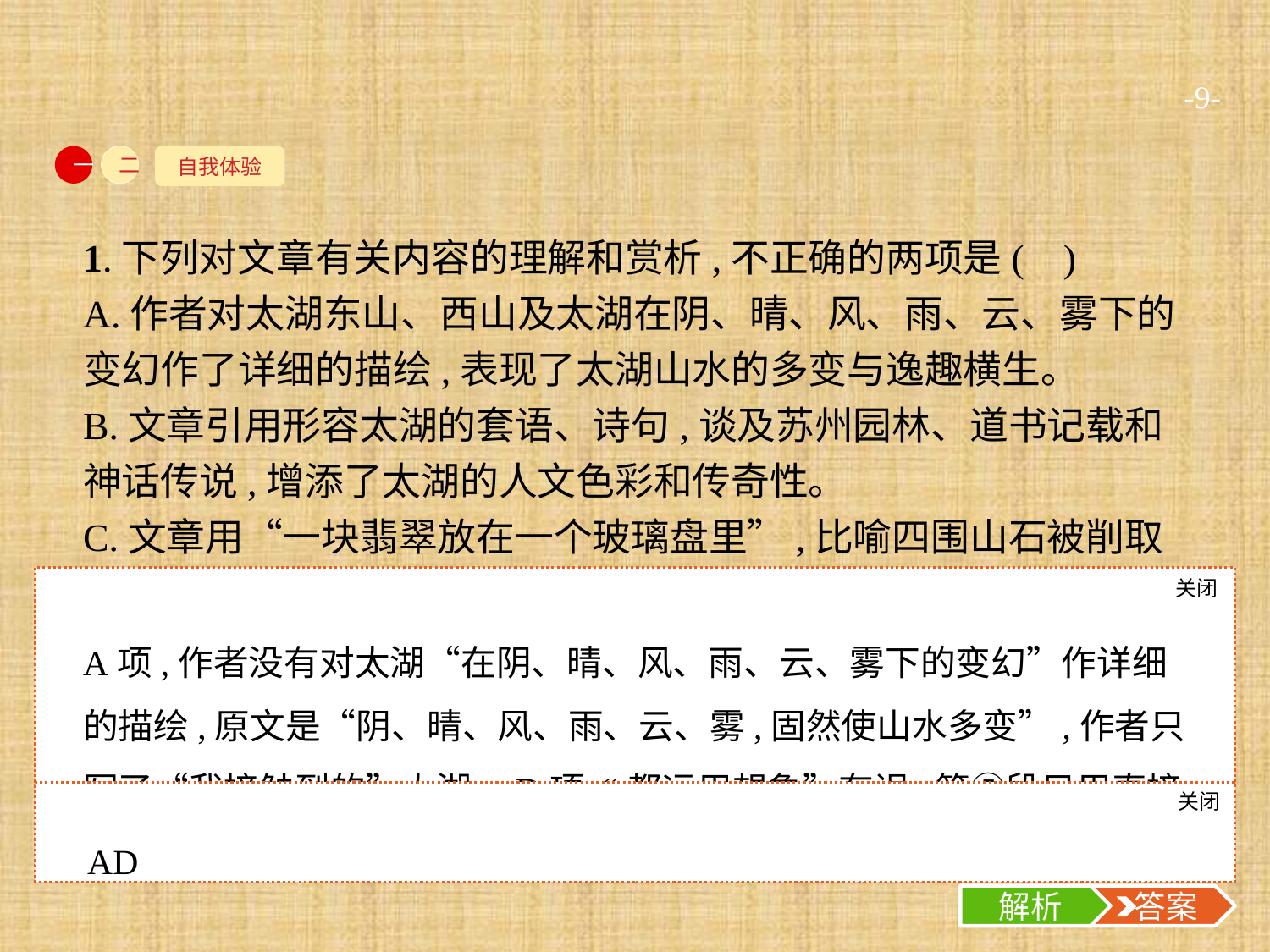

-9-
自我体验
一
二
1.下列对文章有关内容的理解和赏析,不正确的两项是(    )
A.作者对太湖东山、西山及太湖在阴、晴、风、雨、云、雾下的变幻作了详细的描绘,表现了太湖山水的多变与逸趣横生。
B.文章引用形容太湖的套语、诗句,谈及苏州园林、道书记载和神话传说,增添了太湖的人文色彩和传奇性。
C.文章用“一块翡翠放在一个玻璃盘里”,比喻四围山石被削取的石公山兀立湖面这一湖山相映的景致,极为生动形象。
D.第⑤段写太湖的四幅画面,都运用想象和移步换景的方法,结合色彩、声音等变化,表现不同时空之下的太湖奇景。
E.本文写太湖美景,详略有致,既有整体勾勒,又有局部描写,自然景色与审美体验有机融合,韵味丰富。

关闭
解析

A项,作者没有对太湖“在阴、晴、风、雨、云、雾下的变幻”作详细的描绘,原文是“阴、晴、风、雨、云、雾,固然使山水多变”,作者只写了“我接触到的”太湖。D项,“都运用想象”有误,第⑤段只用直接描写的方法写四个侧面。
关闭

解析
  答案

AD
解析
  答案